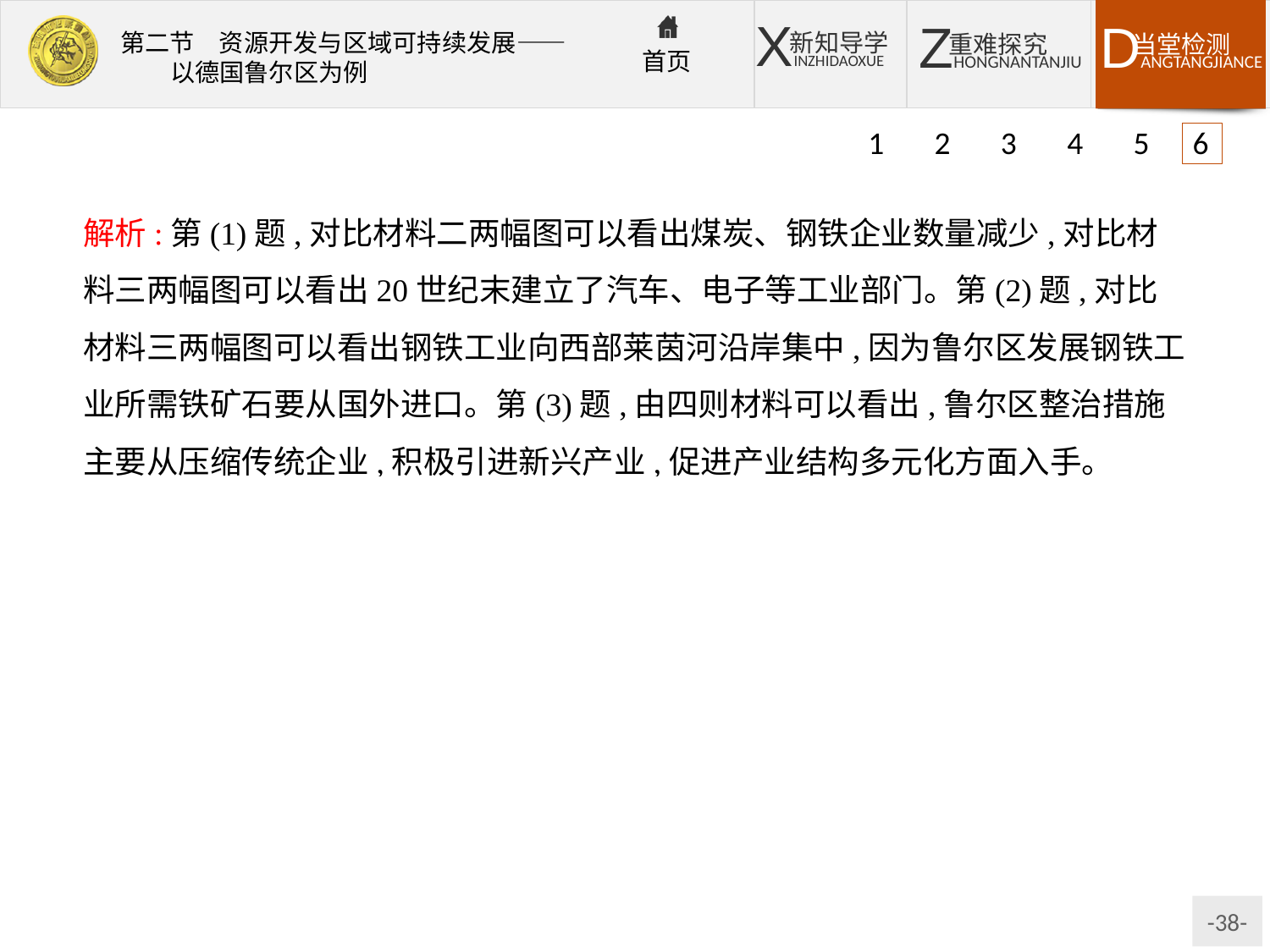

1       2       3       4       5      6

解析:第(1)题,对比材料二两幅图可以看出煤炭、钢铁企业数量减少,对比材料三两幅图可以看出20世纪末建立了汽车、电子等工业部门。第(2)题,对比材料三两幅图可以看出钢铁工业向西部莱茵河沿岸集中,因为鲁尔区发展钢铁工业所需铁矿石要从国外进口。第(3)题,由四则材料可以看出,鲁尔区整治措施主要从压缩传统企业,积极引进新兴产业,促进产业结构多元化方面入手。
答案:(1)煤炭、钢铁两大工业部门企业数量减少;建立了化工、汽车、电子机械制造等大型企业。
(2)向西部莱茵河沿岸港口附近集中。便于进口铁矿石,降低运费,取得更好的经济效益。
(3)对煤炭和钢铁等传统工业进行企业合并和技术改造;积极发展新兴产业;重视发展第三产业。